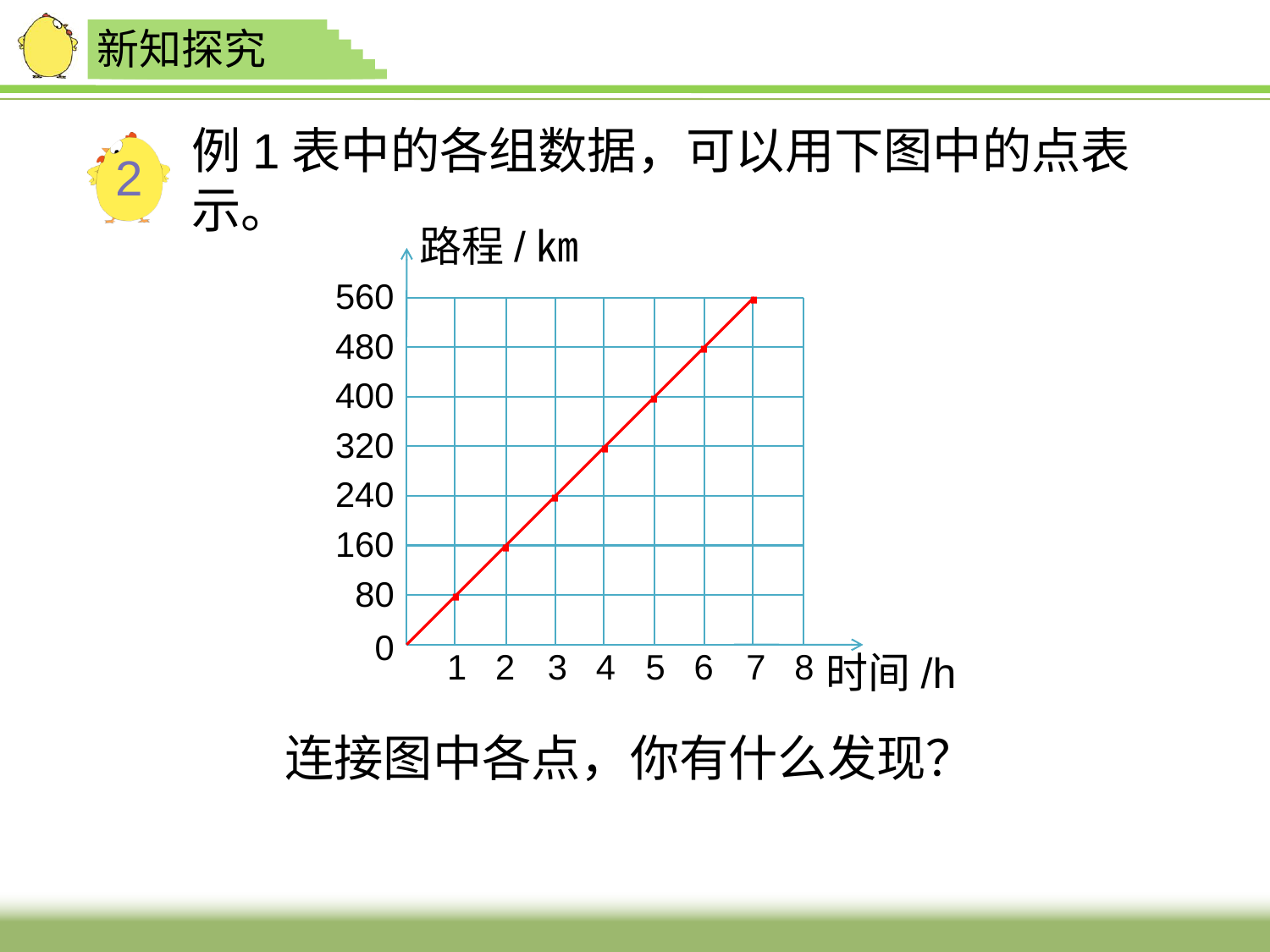

新知探究
# 例1表中的各组数据，可以用下图中的点表示。
2
路程/㎞
·
560
·
480
·
400
·
320
·
240
·
160
·
80
0
1
2
3
4
5
6
7
8
时间/h
连接图中各点，你有什么发现？